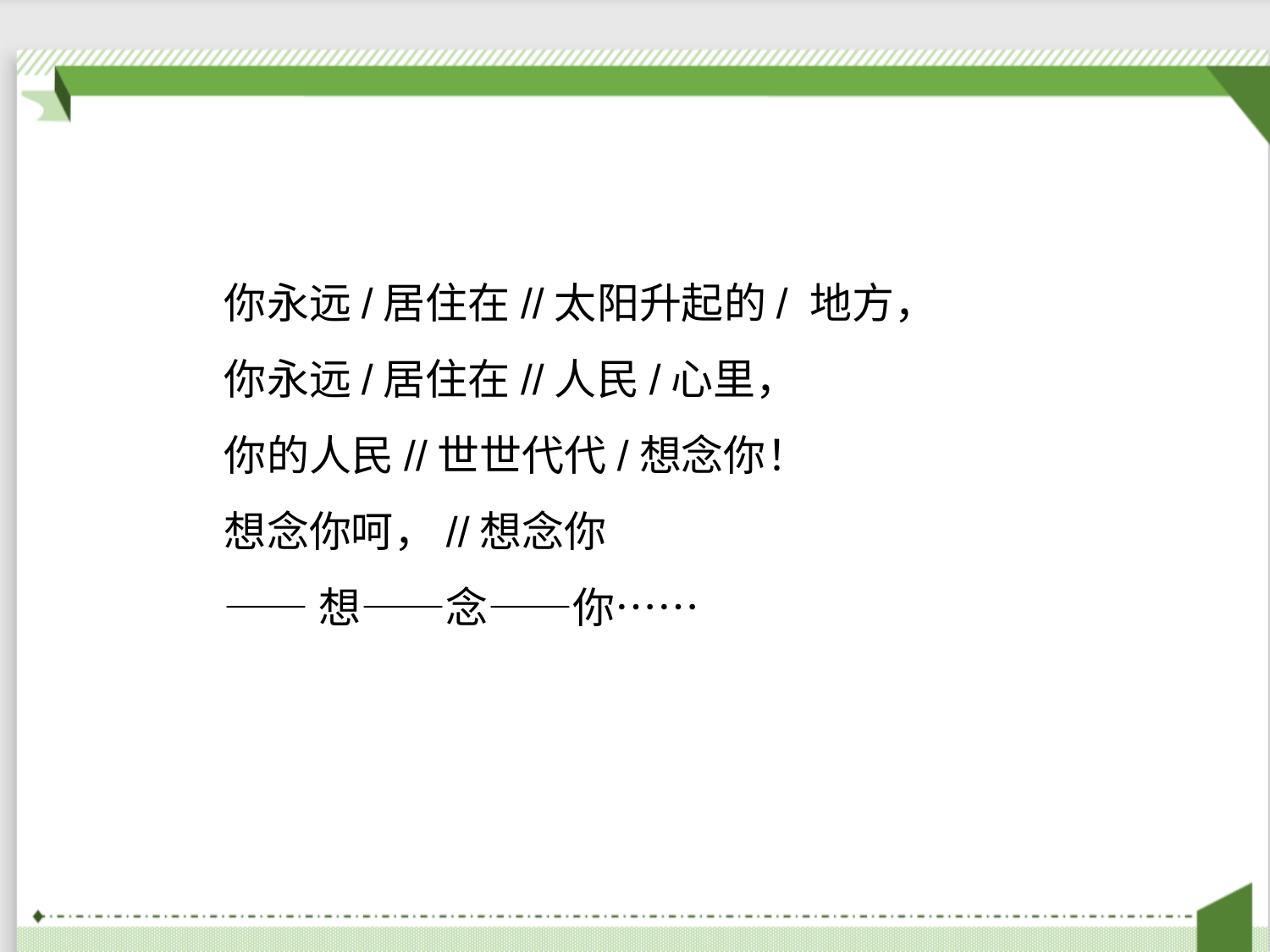

你永远/居住在//太阳升起的/ 地方，
你永远/居住在//人民/心里，
你的人民//世世代代/想念你！
想念你呵，//想念你
——想——念——你……